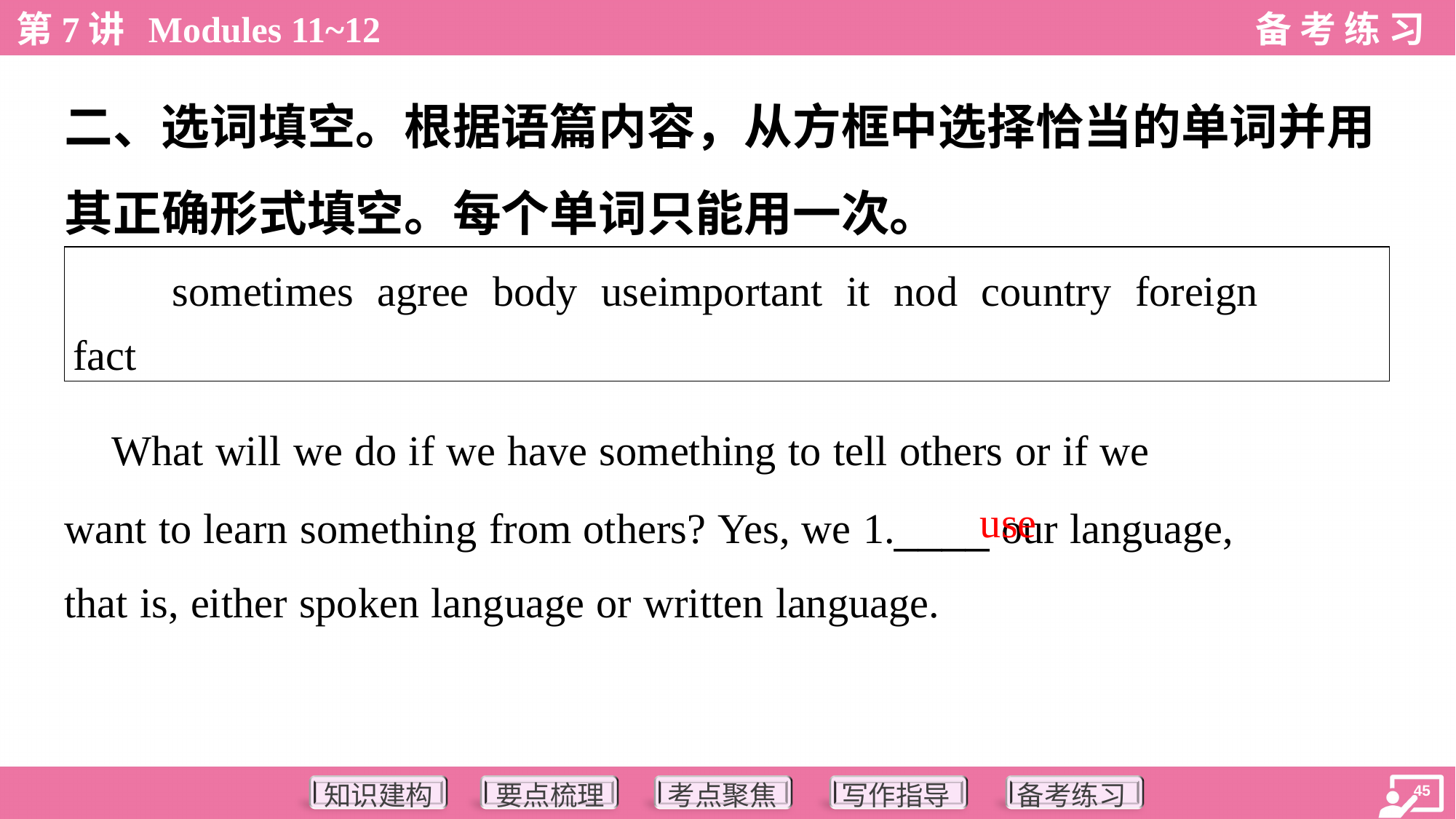

二、选词填空。根据语篇内容，从方框中选择恰当的单词并用
其正确形式填空。每个单词只能用一次。
| sometimes agree body useimportant it nod country foreign fact |
| --- |
    What will we do if we have something to tell others or if we
want to learn something from others? Yes, we 1.____ our language,
that is, either spoken language or written language.
use